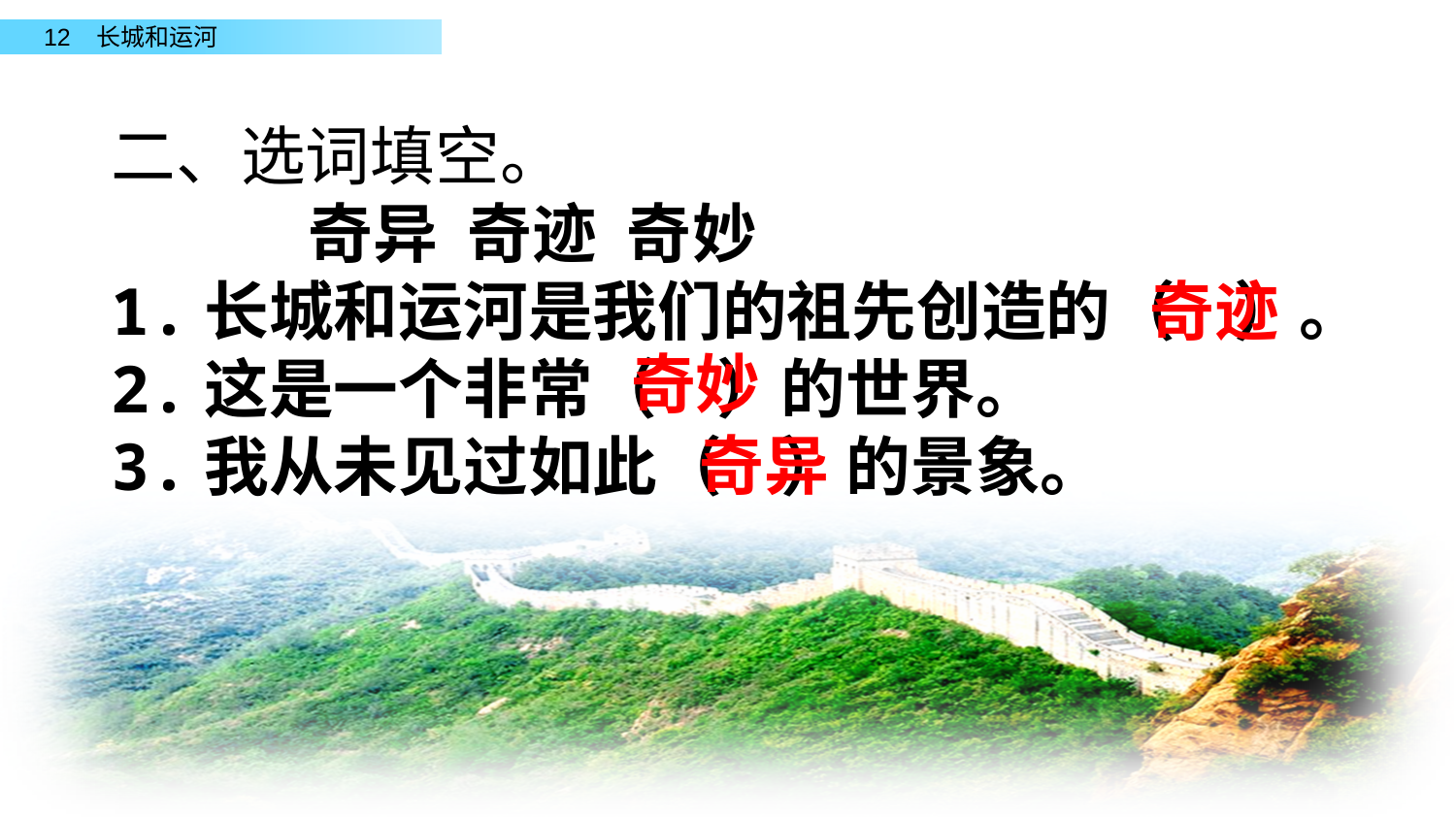

二、选词填空。
　         奇异  奇迹  奇妙
1.长城和运河是我们的祖先创造的（    ）。
2.这是一个非常（    ）的世界。
3.我从未见过如此（    ）的景象。
奇迹
奇妙
奇异